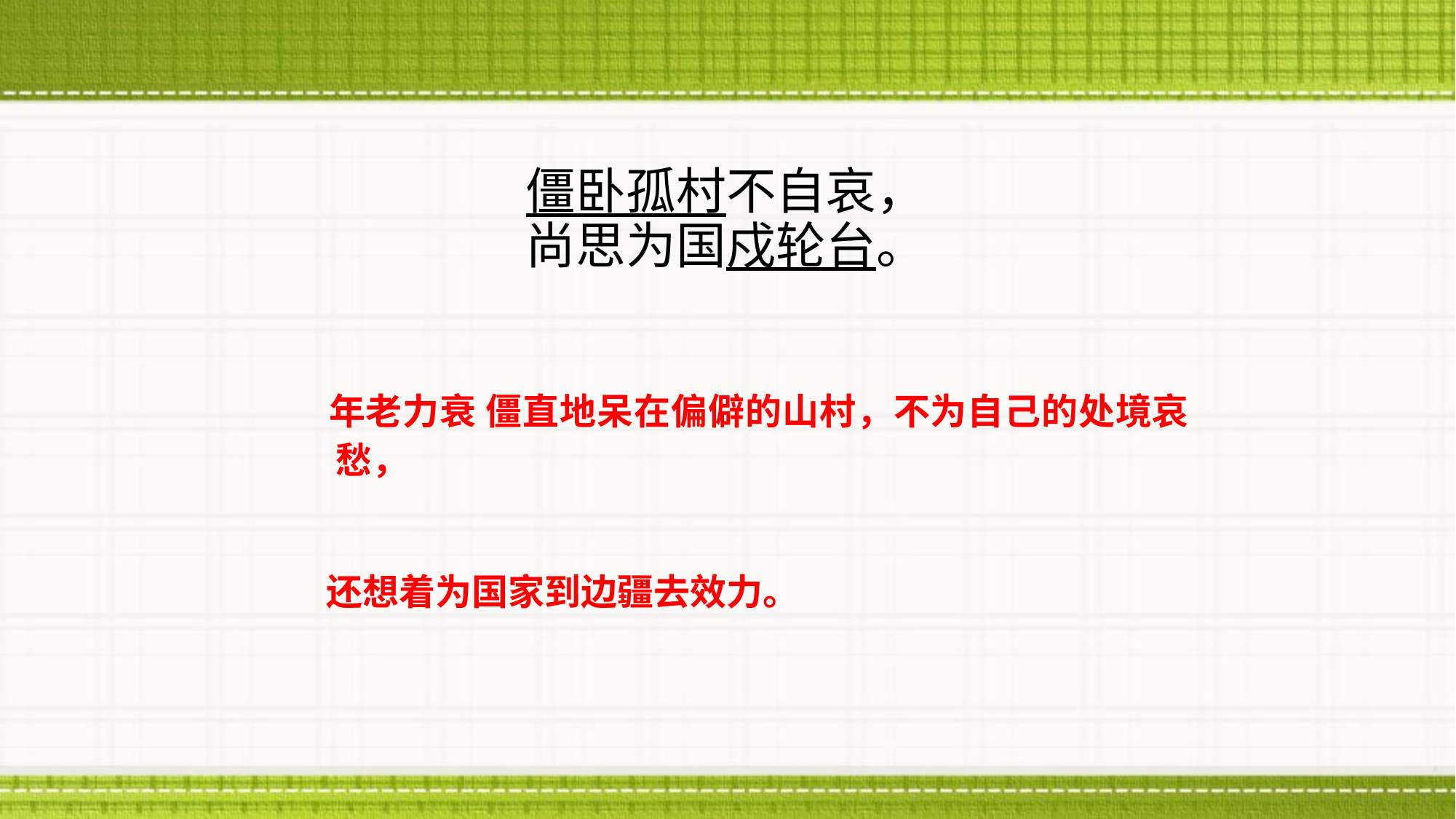

# 僵卧孤村不自哀， 尚思为国戍轮台。
   年老力衰 僵直地呆在偏僻的山村，不为自己的处境哀愁，

   还想着为国家到边疆去效力。